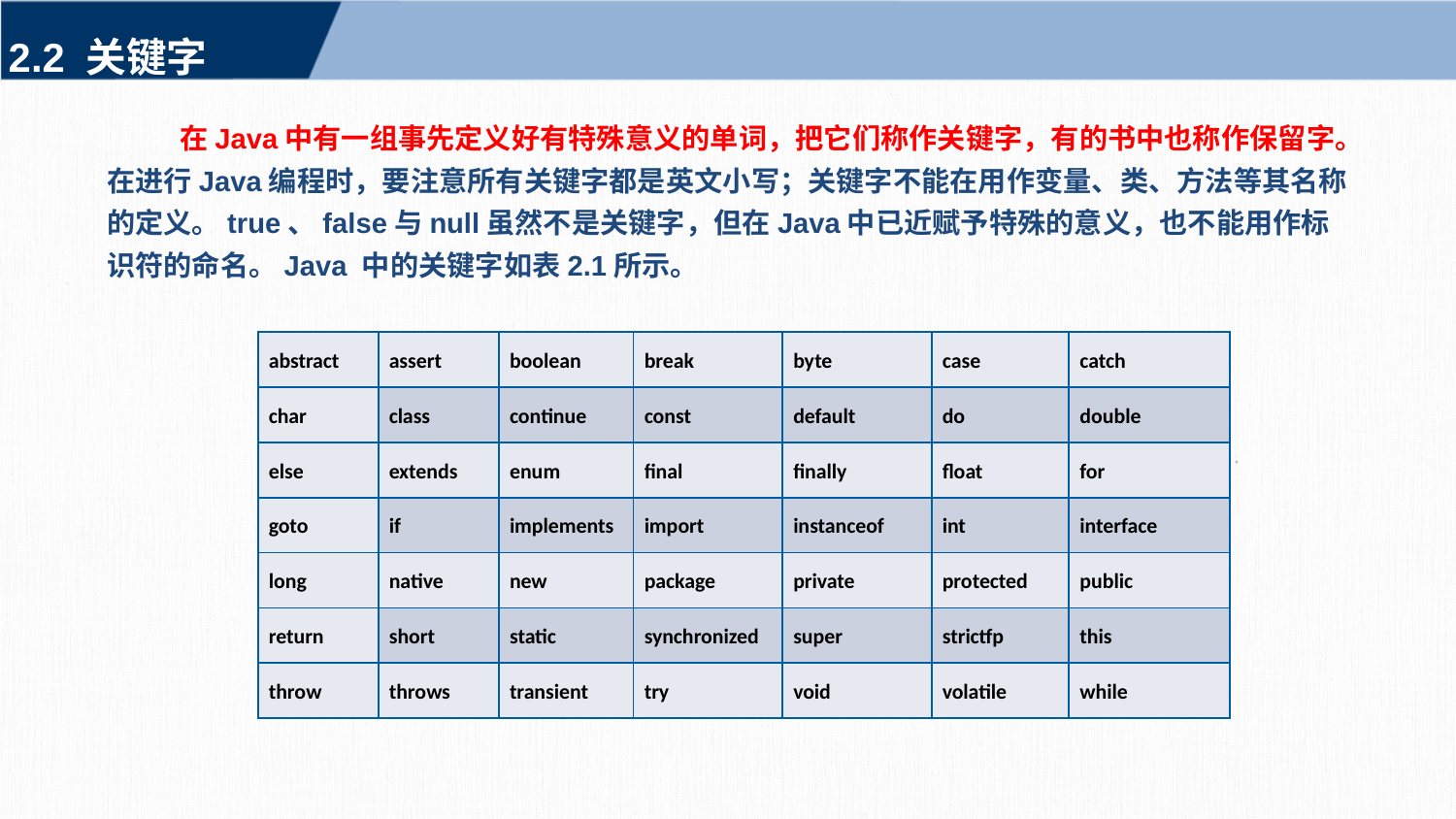

2.2 关键字

在Java中有一组事先定义好有特殊意义的单词，把它们称作关键字，有的书中也称作保留字。在进行Java编程时，要注意所有关键字都是英文小写；关键字不能在用作变量、类、方法等其名称的定义。true、false与null虽然不是关键字，但在Java中已近赋予特殊的意义，也不能用作标识符的命名。Java 中的关键字如表2.1所示。

| abstract | assert | boolean | break | byte | case | catch |
| --- | --- | --- | --- | --- | --- | --- |
| char | class | continue | const | default | do | double |
| else | extends | enum | final | finally | float | for |
| goto | if | implements | import | instanceof | int | interface |
| long | native | new | package | private | protected | public |
| return | short | static | synchronized | super | strictfp | this |
| throw | throws | transient | try | void | volatile | while |